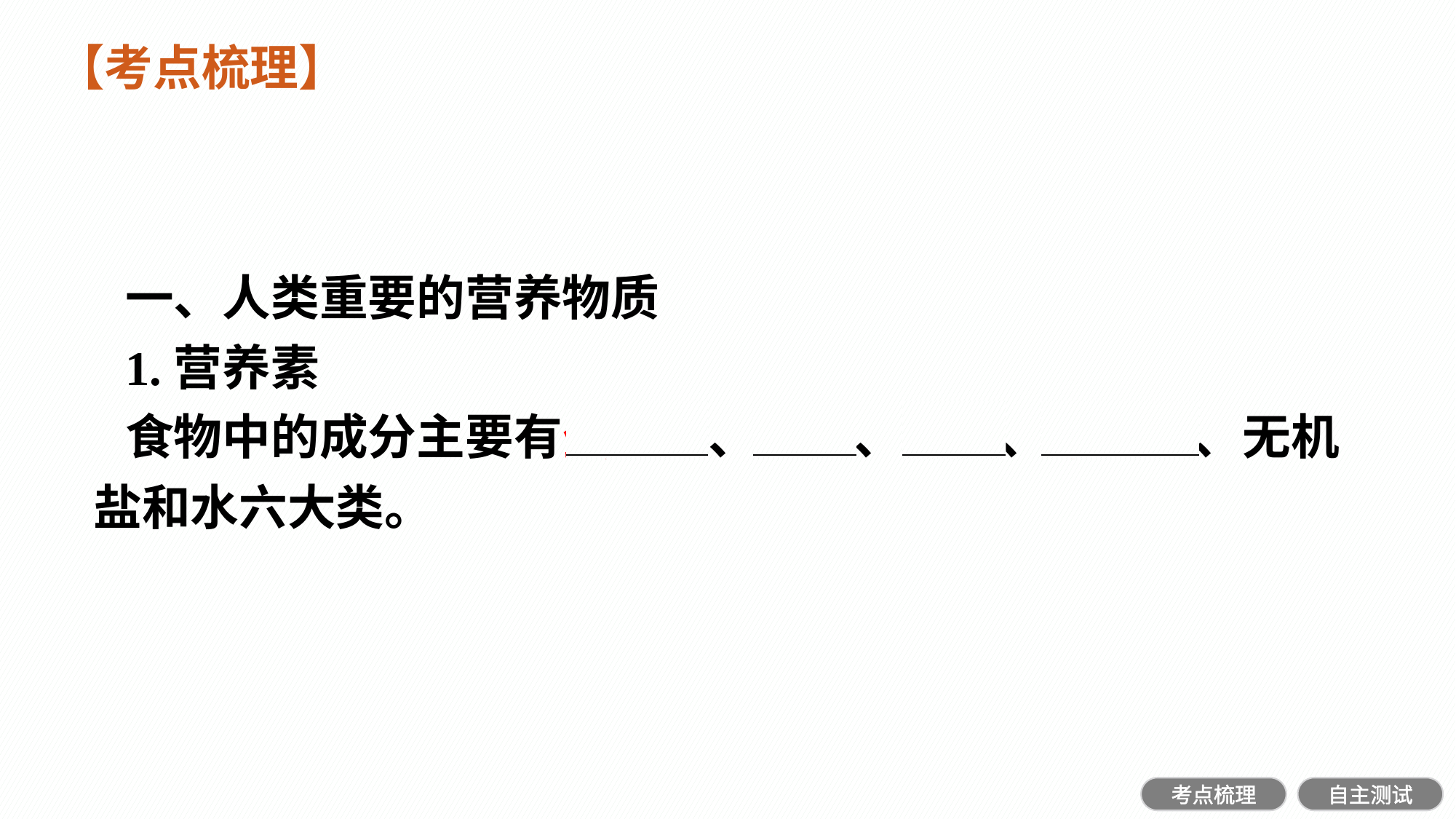

【考点梳理】
一、人类重要的营养物质
1.营养素
食物中的成分主要有蛋白质、糖类、油脂、维生素、无机盐和水六大类。